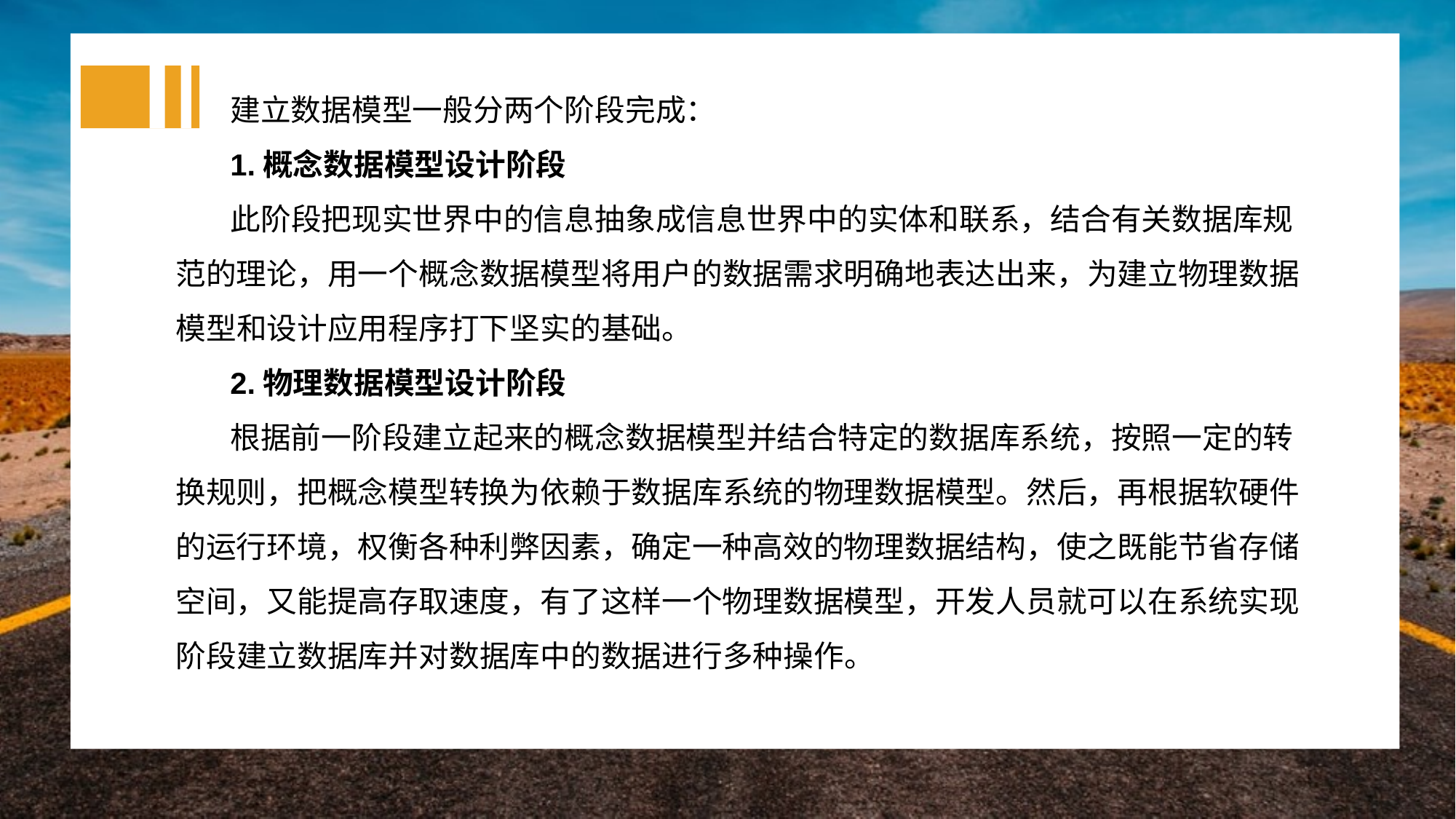

建立数据模型一般分两个阶段完成：
1.概念数据模型设计阶段
此阶段把现实世界中的信息抽象成信息世界中的实体和联系，结合有关数据库规范的理论，用一个概念数据模型将用户的数据需求明确地表达出来，为建立物理数据模型和设计应用程序打下坚实的基础。
2.物理数据模型设计阶段
根据前一阶段建立起来的概念数据模型并结合特定的数据库系统，按照一定的转换规则，把概念模型转换为依赖于数据库系统的物理数据模型。然后，再根据软硬件的运行环境，权衡各种利弊因素，确定一种高效的物理数据结构，使之既能节省存储空间，又能提高存取速度，有了这样一个物理数据模型，开发人员就可以在系统实现阶段建立数据库并对数据库中的数据进行多种操作。